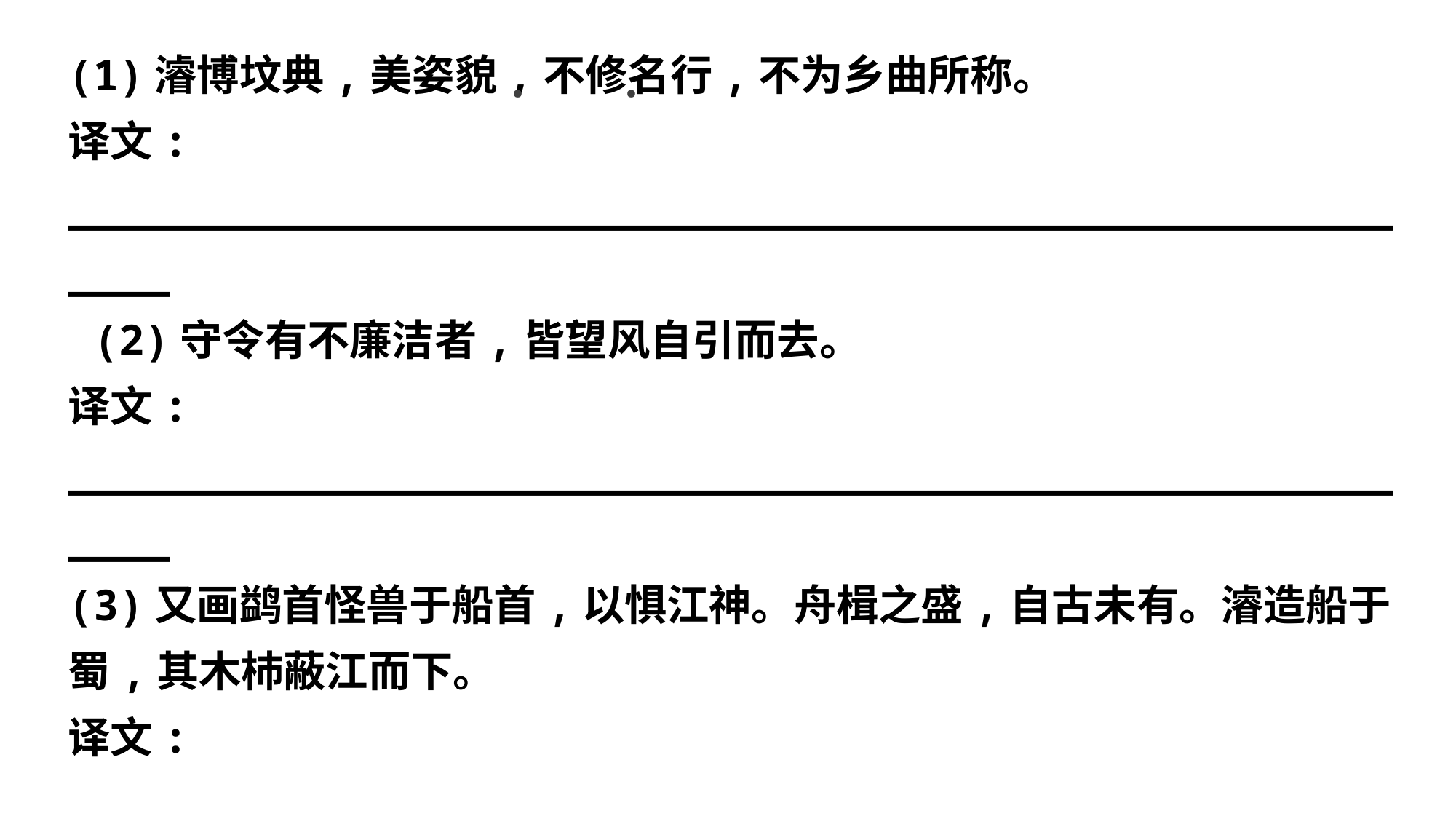

(1)濬博坟典,美姿貌,不修名行,不为乡曲所称。
译文: ________________________________________________________
 (2)守令有不廉洁者,皆望风自引而去。
译文: ________________________________________________________
(3)又画鹢首怪兽于船首,以惧江神。舟楫之盛,自古未有。濬造船于蜀,其木杮蔽江而下。
译文: ________________________________________________________ (4)令皓卒死,更立贤主,文武各得其所,则强敌也。
译文:_________________________________________________________
·
·